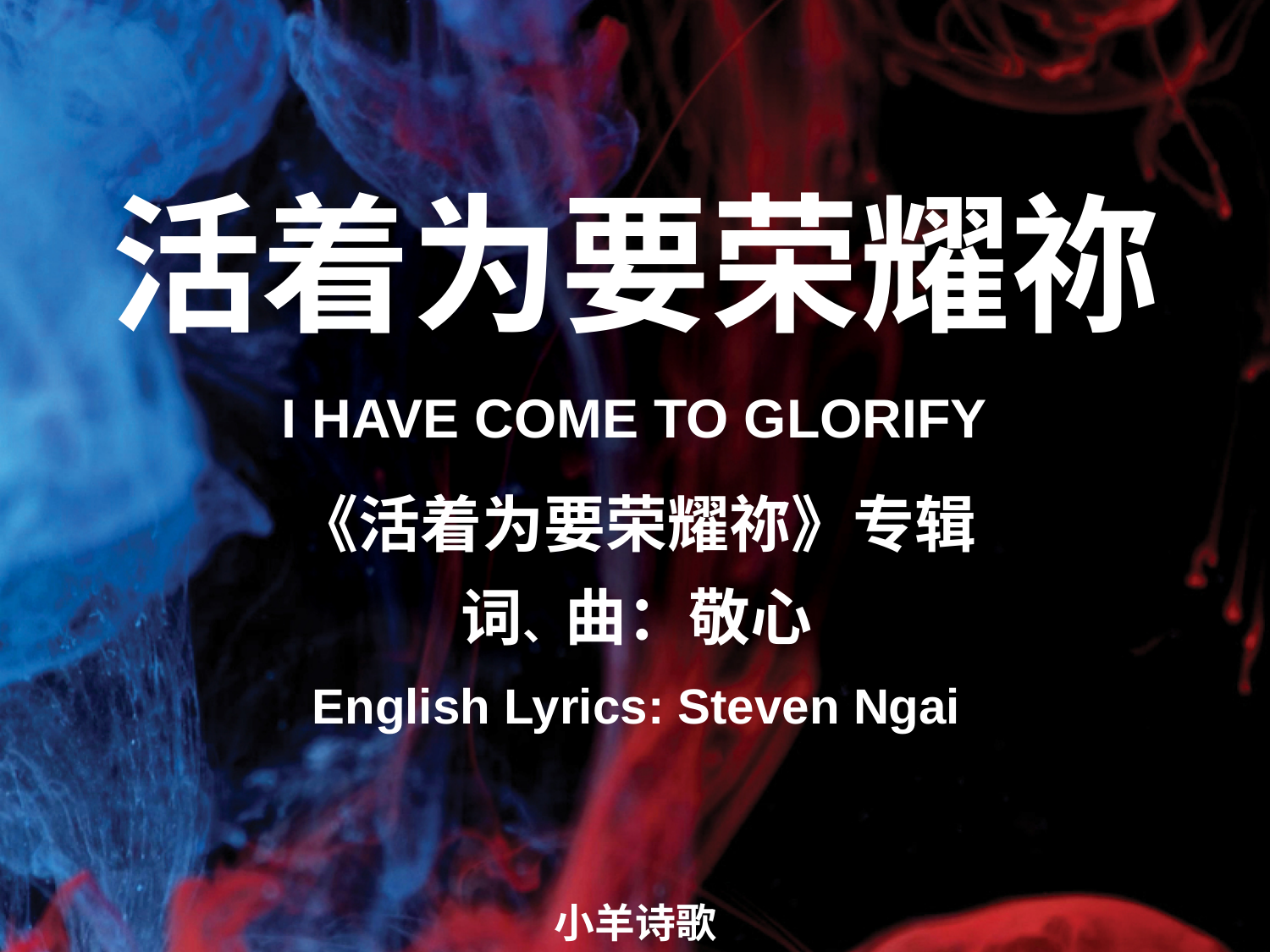

活着为要荣耀祢
I HAVE COME TO GLORIFY
# 《活着为要荣耀祢》专辑 词、曲：敬心 English Lyrics: Steven Ngai

小羊诗歌